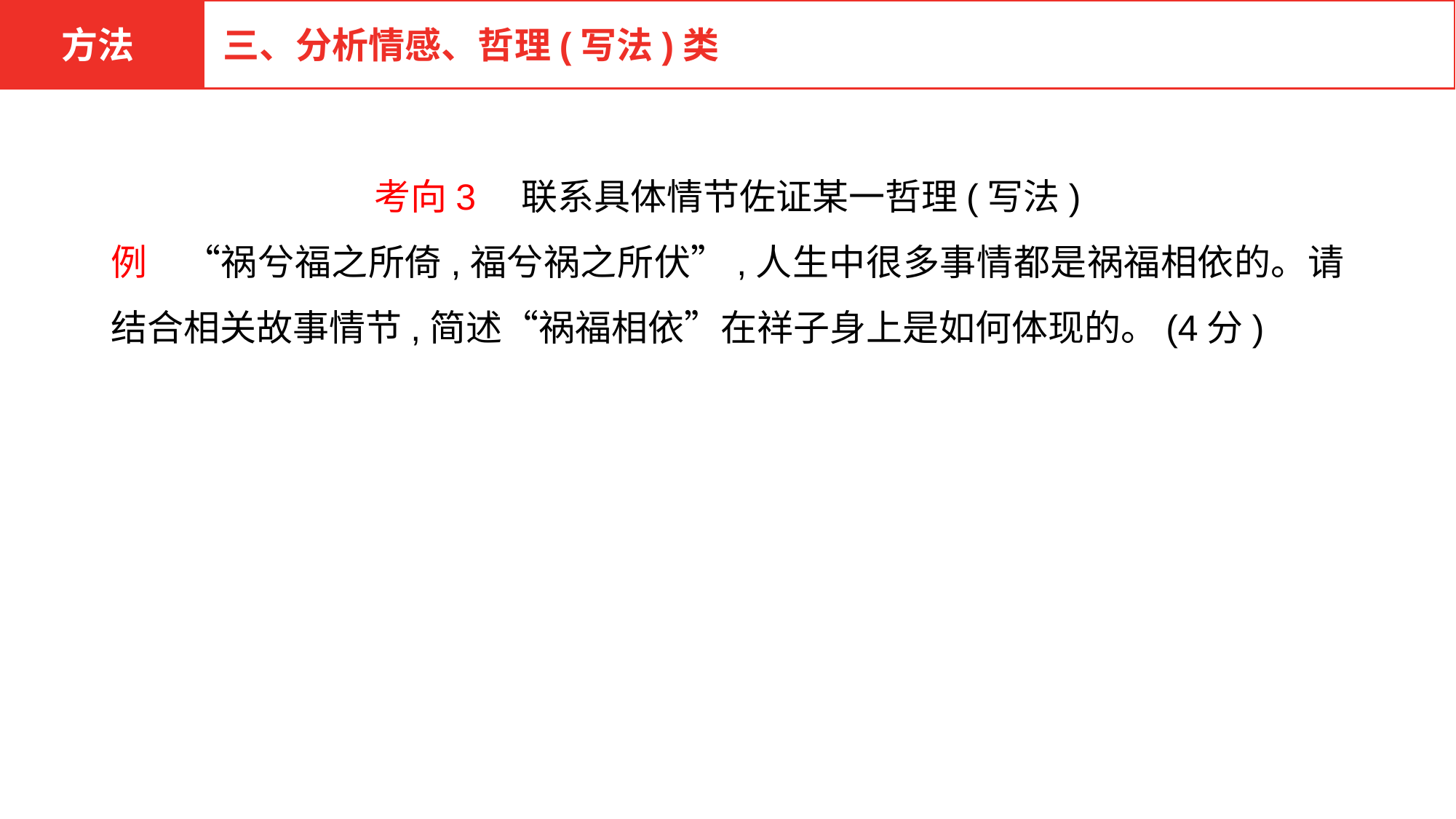

方法
三、分析情感、哲理(写法)类
考向3　联系具体情节佐证某一哲理(写法)
例　“祸兮福之所倚,福兮祸之所伏”,人生中很多事情都是祸福相依的。请结合相关故事情节,简述“祸福相依”在祥子身上是如何体现的。(4分)